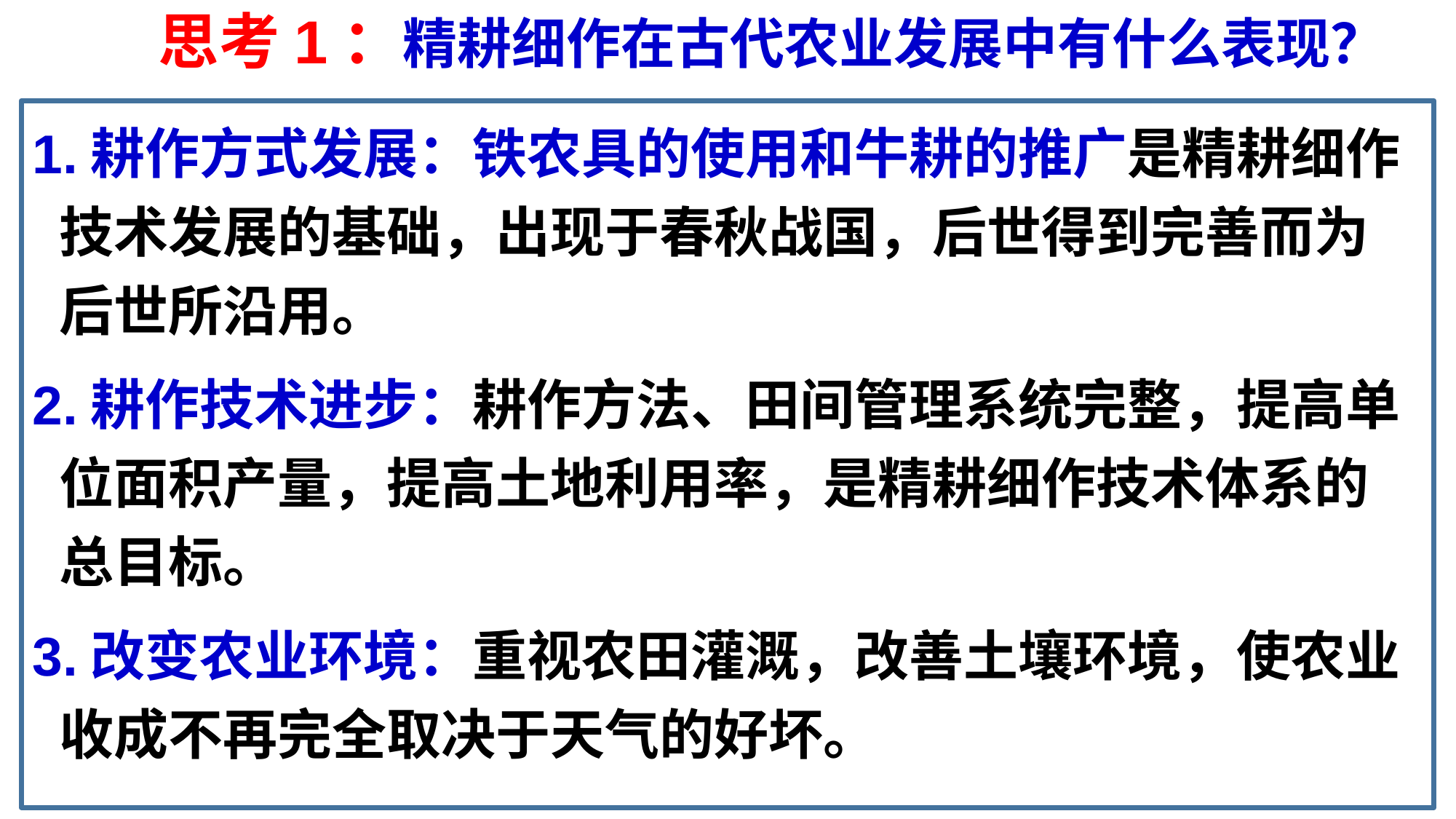

思考1：精耕细作在古代农业发展中有什么表现？
1.耕作方式发展：铁农具的使用和牛耕的推广是精耕细作技术发展的基础，出现于春秋战国，后世得到完善而为后世所沿用。
2.耕作技术进步：耕作方法、田间管理系统完整，提高单位面积产量，提高土地利用率，是精耕细作技术体系的总目标。
3.改变农业环境：重视农田灌溉，改善土壤环境，使农业收成不再完全取决于天气的好坏。